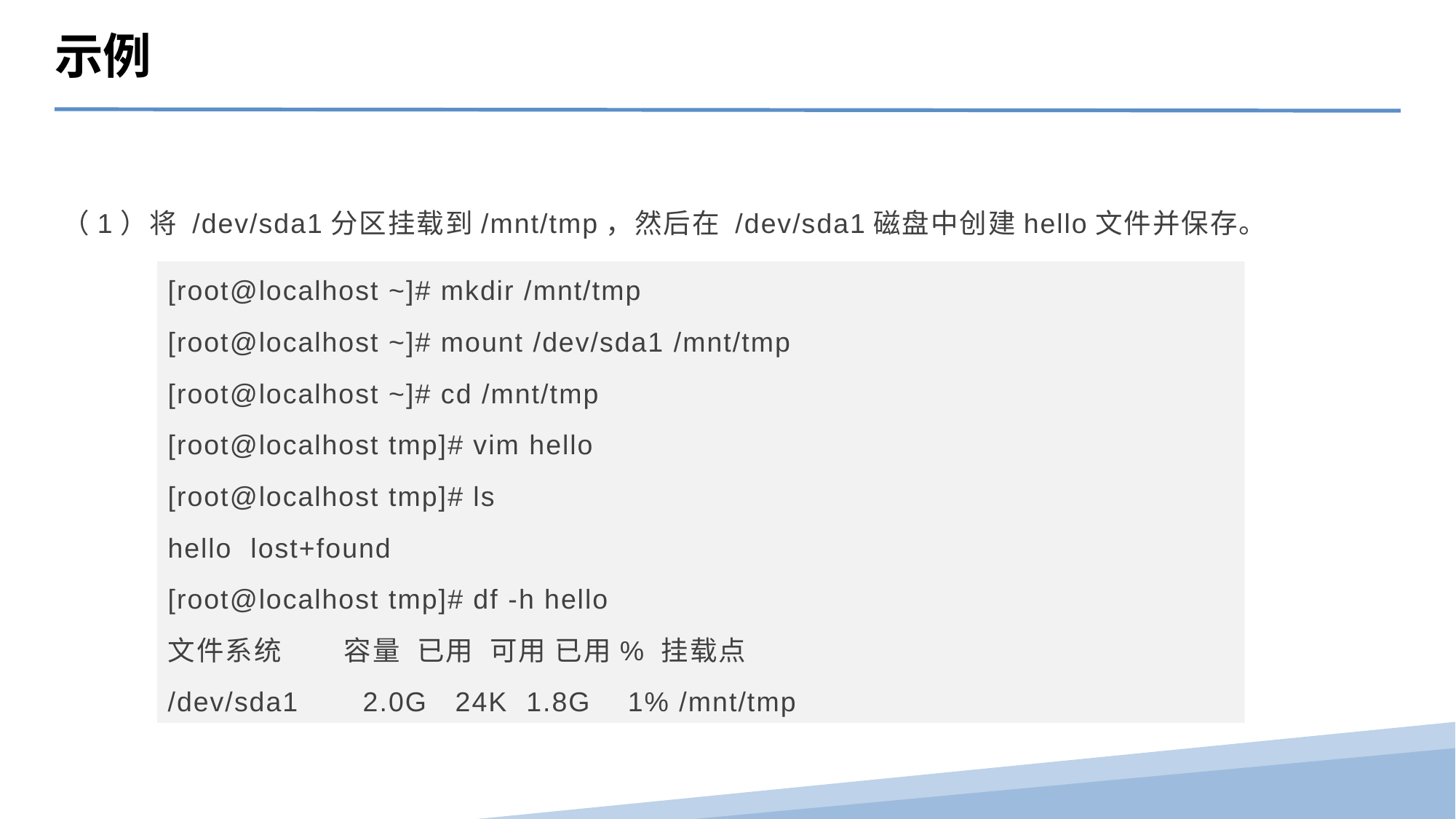

示例
（1）将 /dev/sda1分区挂载到/mnt/tmp，然后在 /dev/sda1磁盘中创建hello文件并保存。
[root@localhost ~]# mkdir /mnt/tmp
[root@localhost ~]# mount /dev/sda1 /mnt/tmp
[root@localhost ~]# cd /mnt/tmp
[root@localhost tmp]# vim hello
[root@localhost tmp]# ls
hello  lost+found
[root@localhost tmp]# df -h hello
文件系统        容量  已用  可用 已用% 挂载点
/dev/sda1       2.0G   24K  1.8G    1% /mnt/tmp